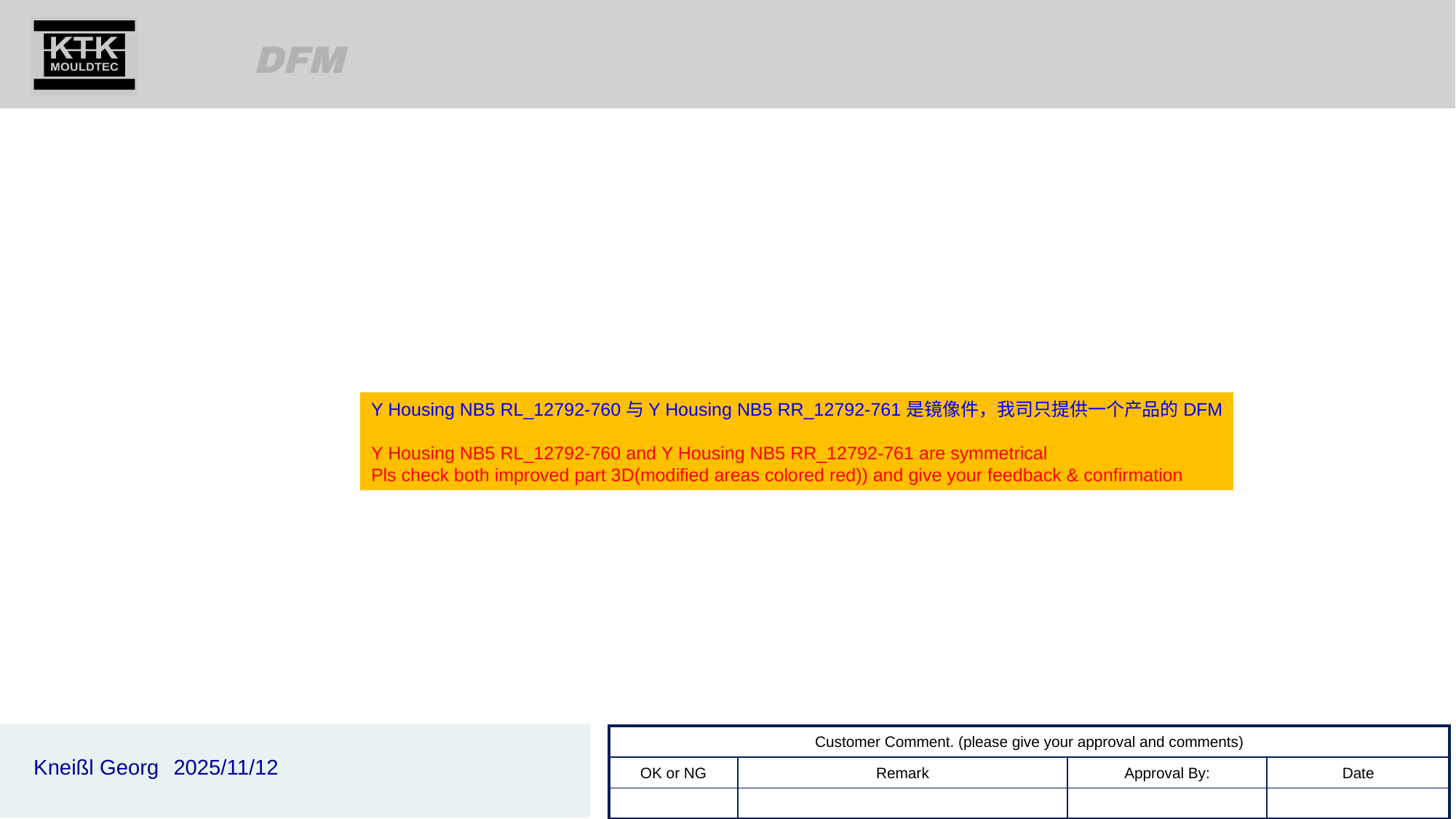

Y Housing NB5 RL_12792-760与Y Housing NB5 RR_12792-761是镜像件，我司只提供一个产品的DFM

Y Housing NB5 RL_12792-760 and Y Housing NB5 RR_12792-761 are symmetrical
Pls check both improved part 3D(modified areas colored red)) and give your feedback & confirmation
2025/11/12